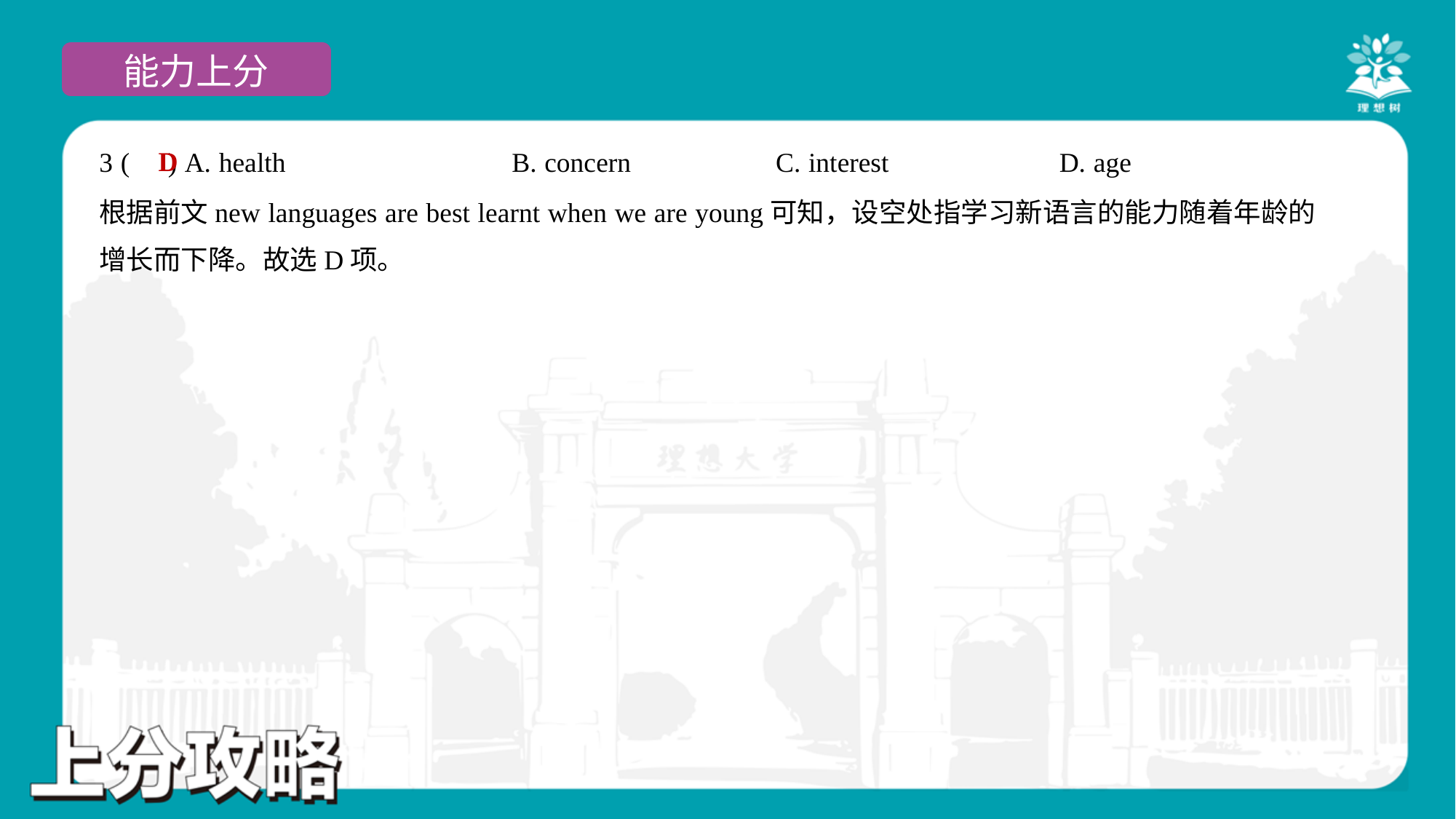

D
3 (     ) A. health	B. concern	C. interest	D. age
根据前文new languages are best learnt when we are young可知，设空处指学习新语言的能力随着年龄的
增长而下降。故选D项。